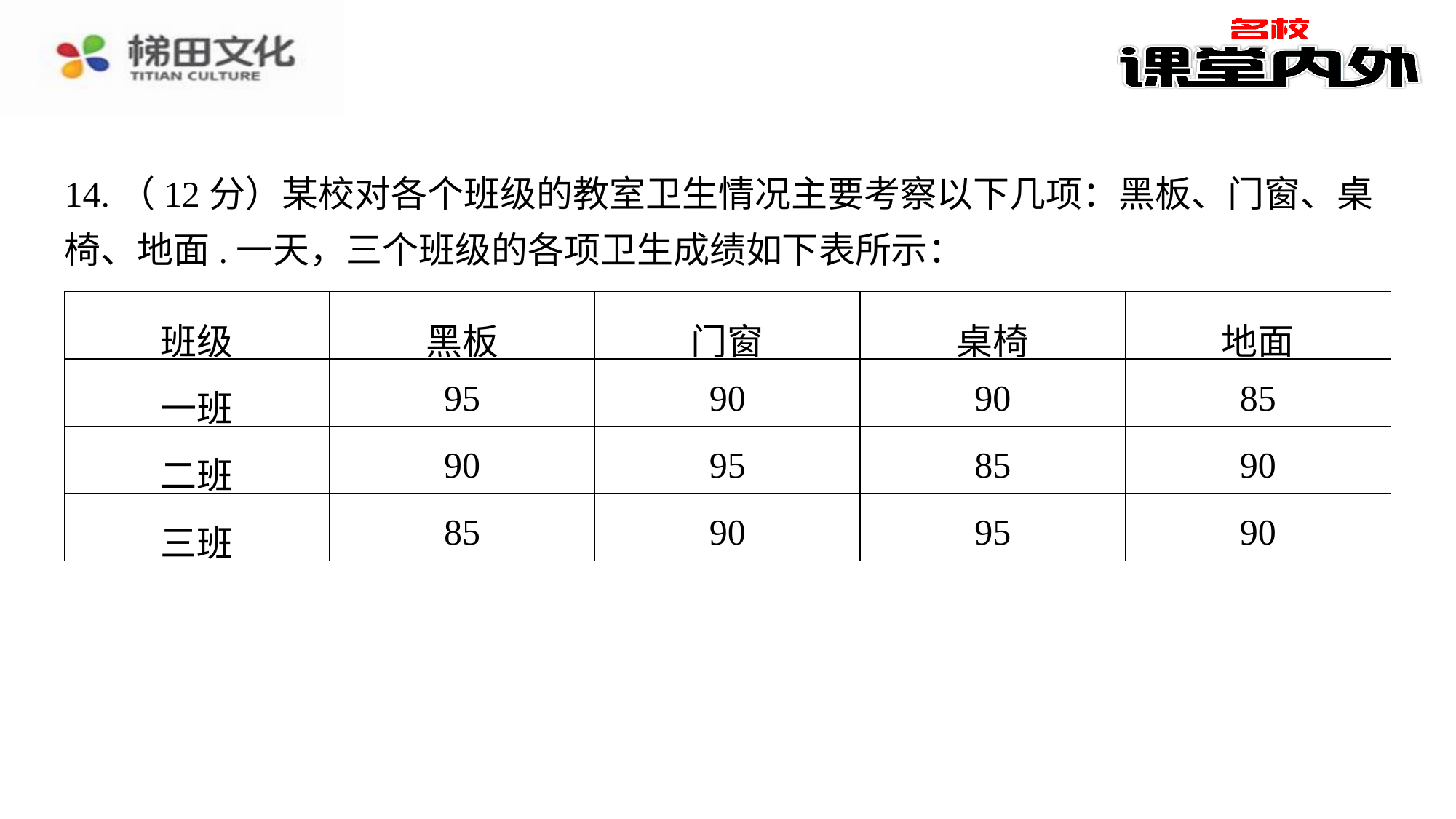

14.（12分）某校对各个班级的教室卫生情况主要考察以下几项：黑板、门窗、桌椅、地面.一天，三个班级的各项卫生成绩如下表所示：
| 班级 | 黑板 | 门窗 | 桌椅 | 地面 |
| --- | --- | --- | --- | --- |
| 一班 | 95 | 90 | 90 | 85 |
| 二班 | 90 | 95 | 85 | 90 |
| 三班 | 85 | 90 | 95 | 90 |